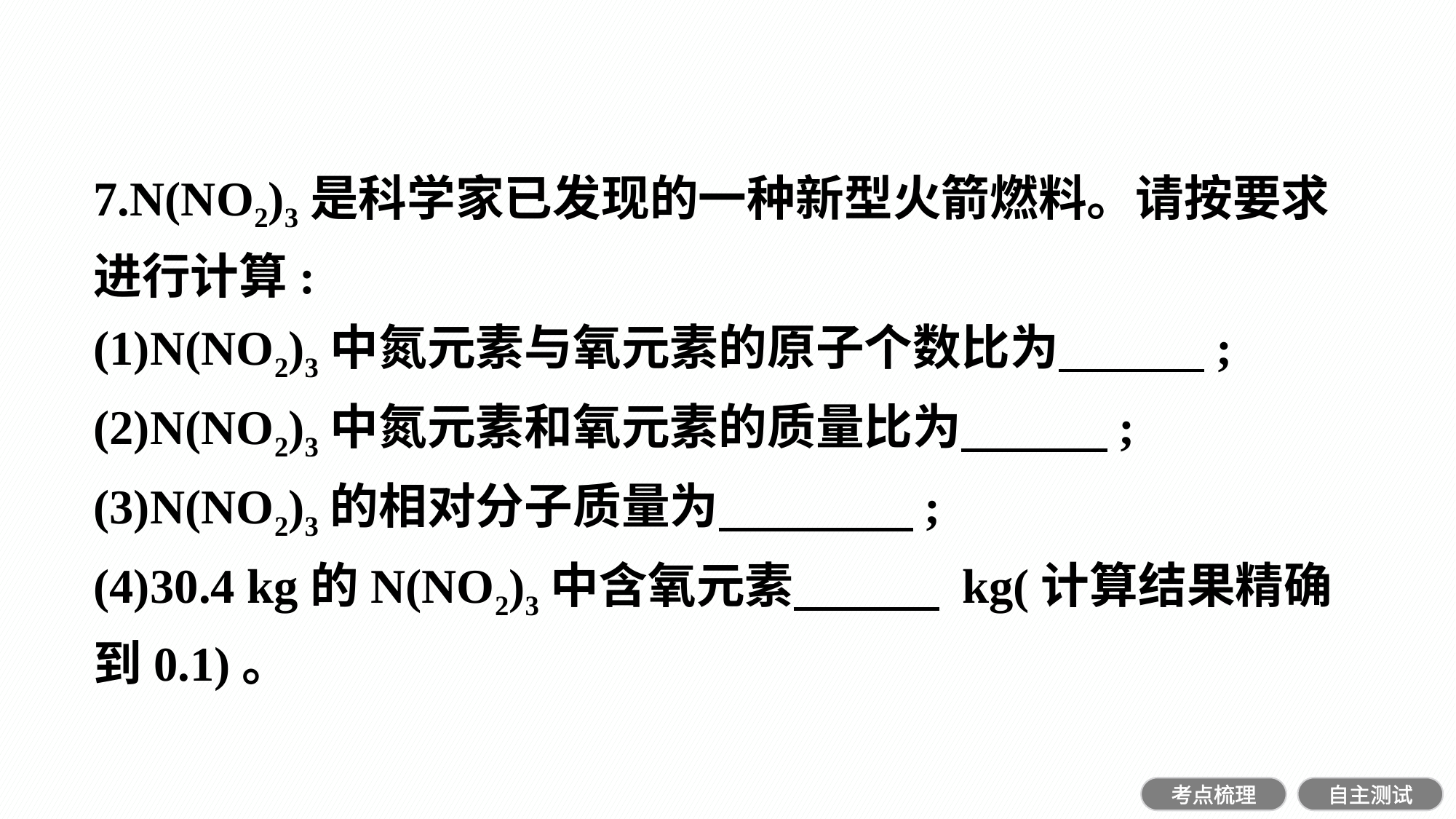

7.N(NO2)3是科学家已发现的一种新型火箭燃料。请按要求进行计算:
(1)N(NO2)3中氮元素与氧元素的原子个数比为　　　;
(2)N(NO2)3中氮元素和氧元素的质量比为　　　;
(3)N(NO2)3的相对分子质量为　　　　;
(4)30.4 kg的N(NO2)3中含氧元素　　　 kg(计算结果精确到0.1)。